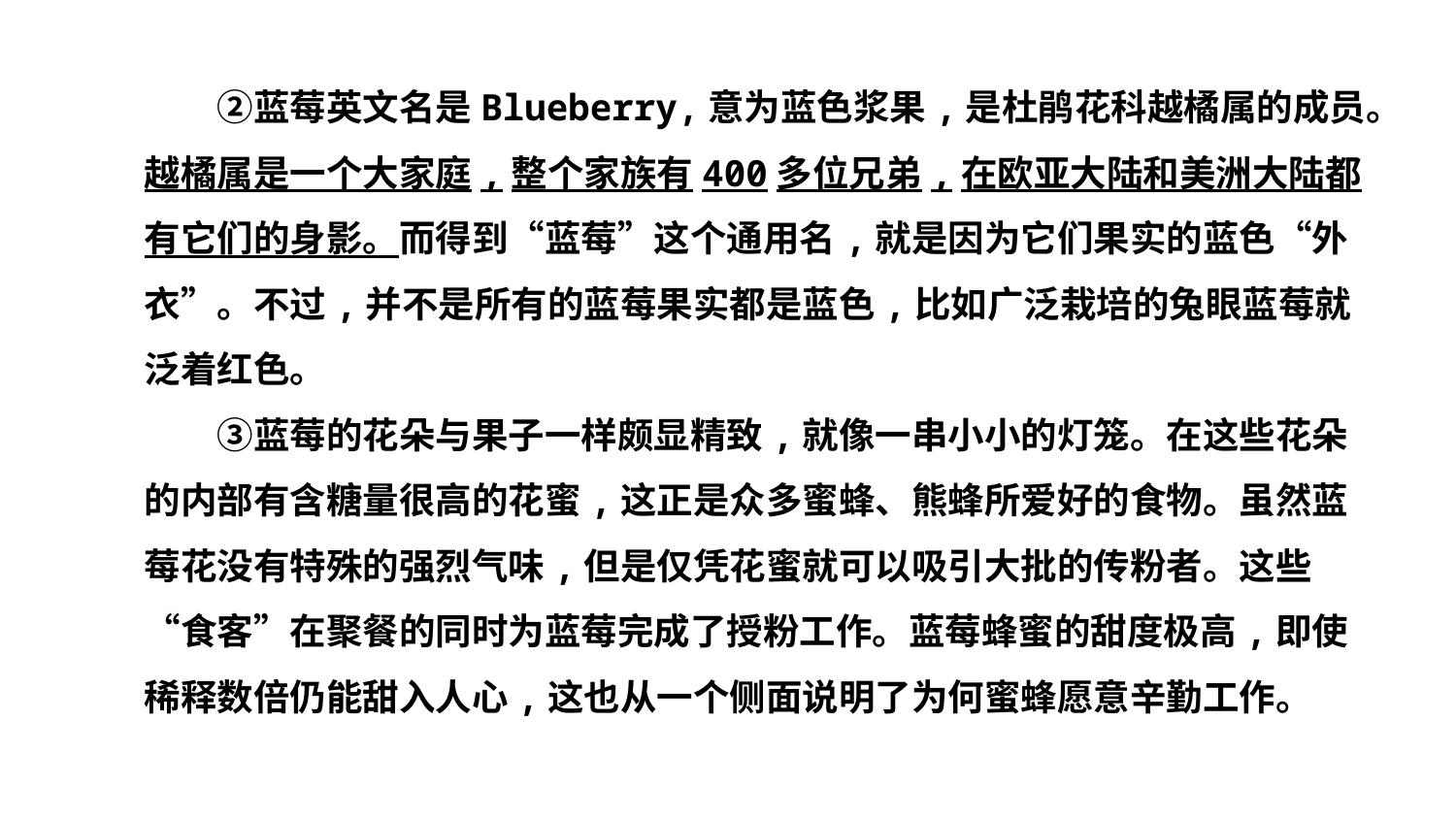

②蓝莓英文名是Blueberry,意为蓝色浆果,是杜鹃花科越橘属的成员。越橘属是一个大家庭,整个家族有400多位兄弟,在欧亚大陆和美洲大陆都有它们的身影。而得到“蓝莓”这个通用名,就是因为它们果实的蓝色“外衣”。不过,并不是所有的蓝莓果实都是蓝色,比如广泛栽培的兔眼蓝莓就泛着红色。
　　③蓝莓的花朵与果子一样颇显精致,就像一串小小的灯笼。在这些花朵的内部有含糖量很高的花蜜,这正是众多蜜蜂、熊蜂所爱好的食物。虽然蓝莓花没有特殊的强烈气味,但是仅凭花蜜就可以吸引大批的传粉者。这些“食客”在聚餐的同时为蓝莓完成了授粉工作。蓝莓蜂蜜的甜度极高,即使稀释数倍仍能甜入人心,这也从一个侧面说明了为何蜜蜂愿意辛勤工作。